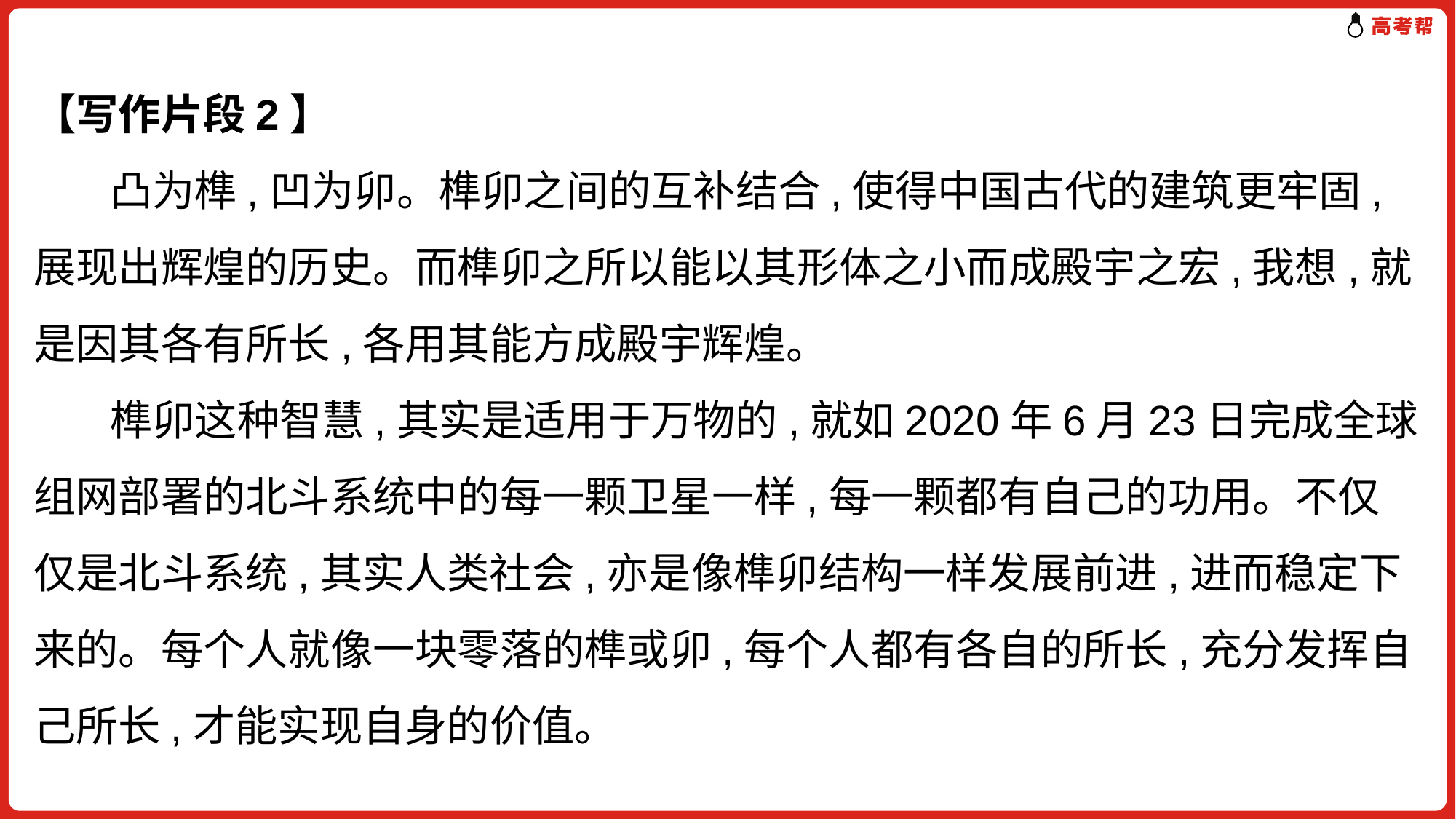

【写作片段2】
       凸为榫,凹为卯。榫卯之间的互补结合,使得中国古代的建筑更牢固,展现出辉煌的历史。而榫卯之所以能以其形体之小而成殿宇之宏,我想,就是因其各有所长,各用其能方成殿宇辉煌。
       榫卯这种智慧,其实是适用于万物的,就如2020年6月23日完成全球组网部署的北斗系统中的每一颗卫星一样,每一颗都有自己的功用。不仅仅是北斗系统,其实人类社会,亦是像榫卯结构一样发展前进,进而稳定下来的。每个人就像一块零落的榫或卯,每个人都有各自的所长,充分发挥自己所长,才能实现自身的价值。